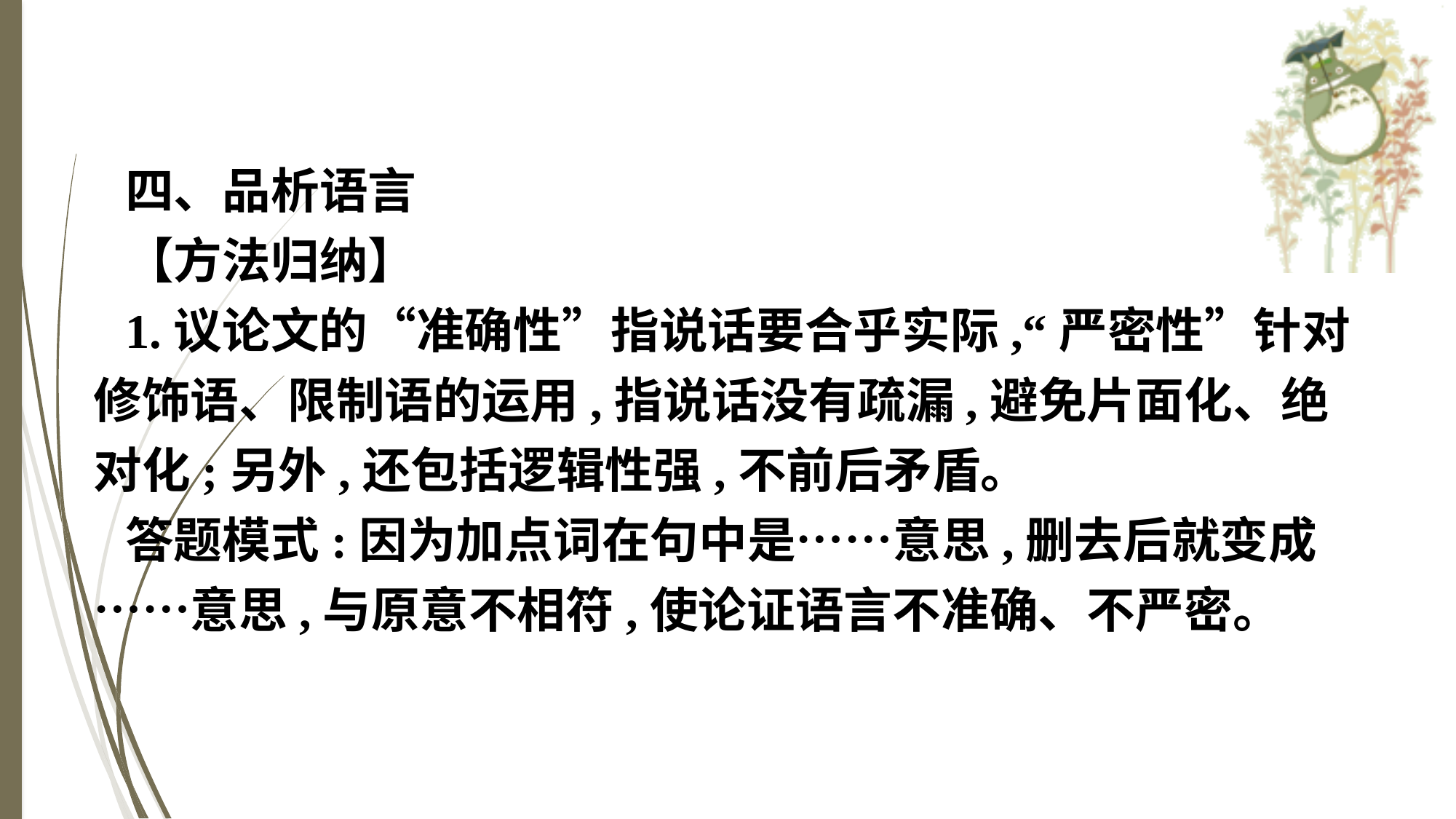

四、品析语言
【方法归纳】
1.议论文的“准确性”指说话要合乎实际,“严密性”针对修饰语、限制语的运用,指说话没有疏漏,避免片面化、绝对化;另外,还包括逻辑性强,不前后矛盾。
答题模式:因为加点词在句中是……意思,删去后就变成……意思,与原意不相符,使论证语言不准确、不严密。